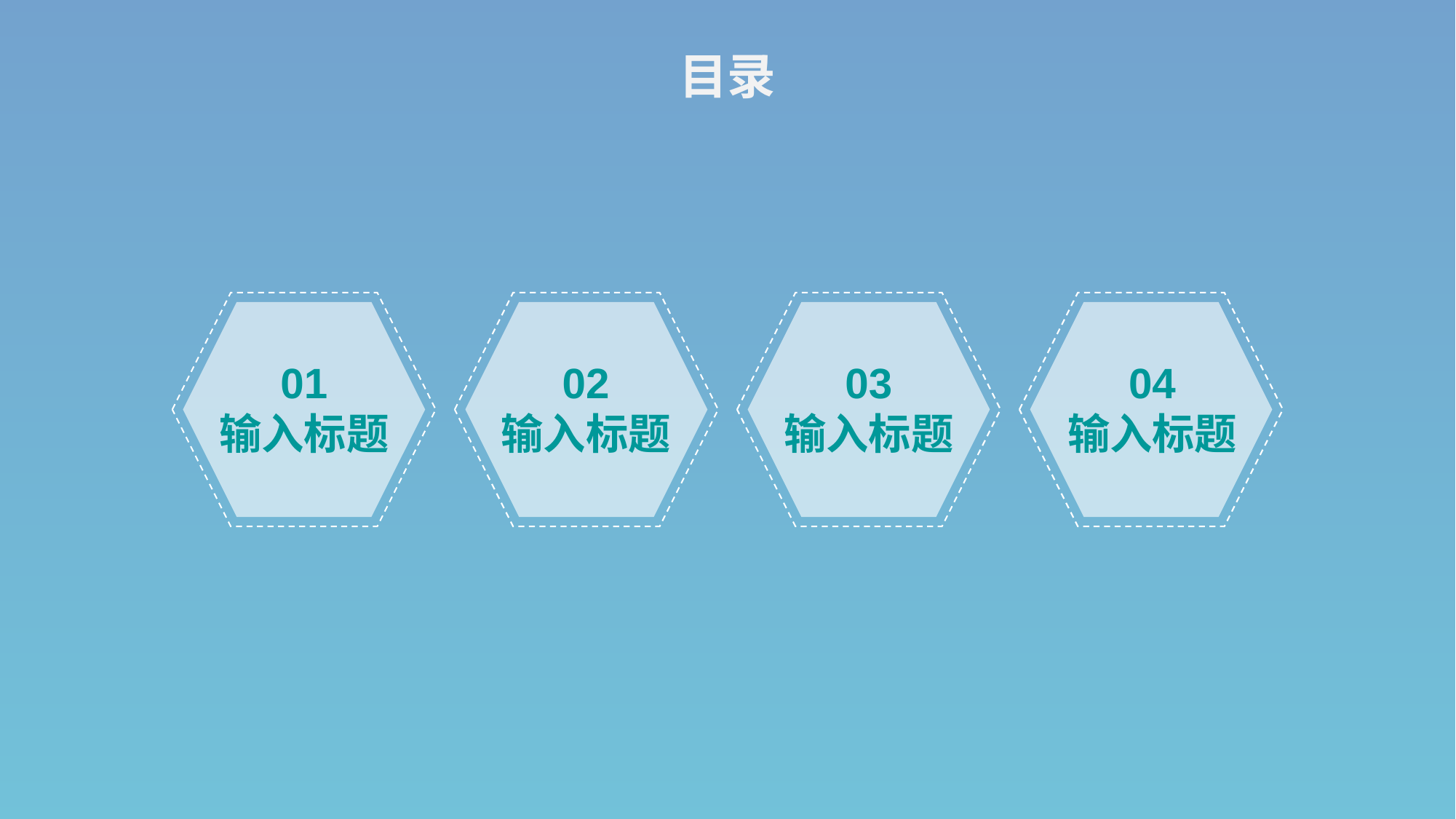

目录

01
输入标题

02
输入标题

03
输入标题

04
输入标题